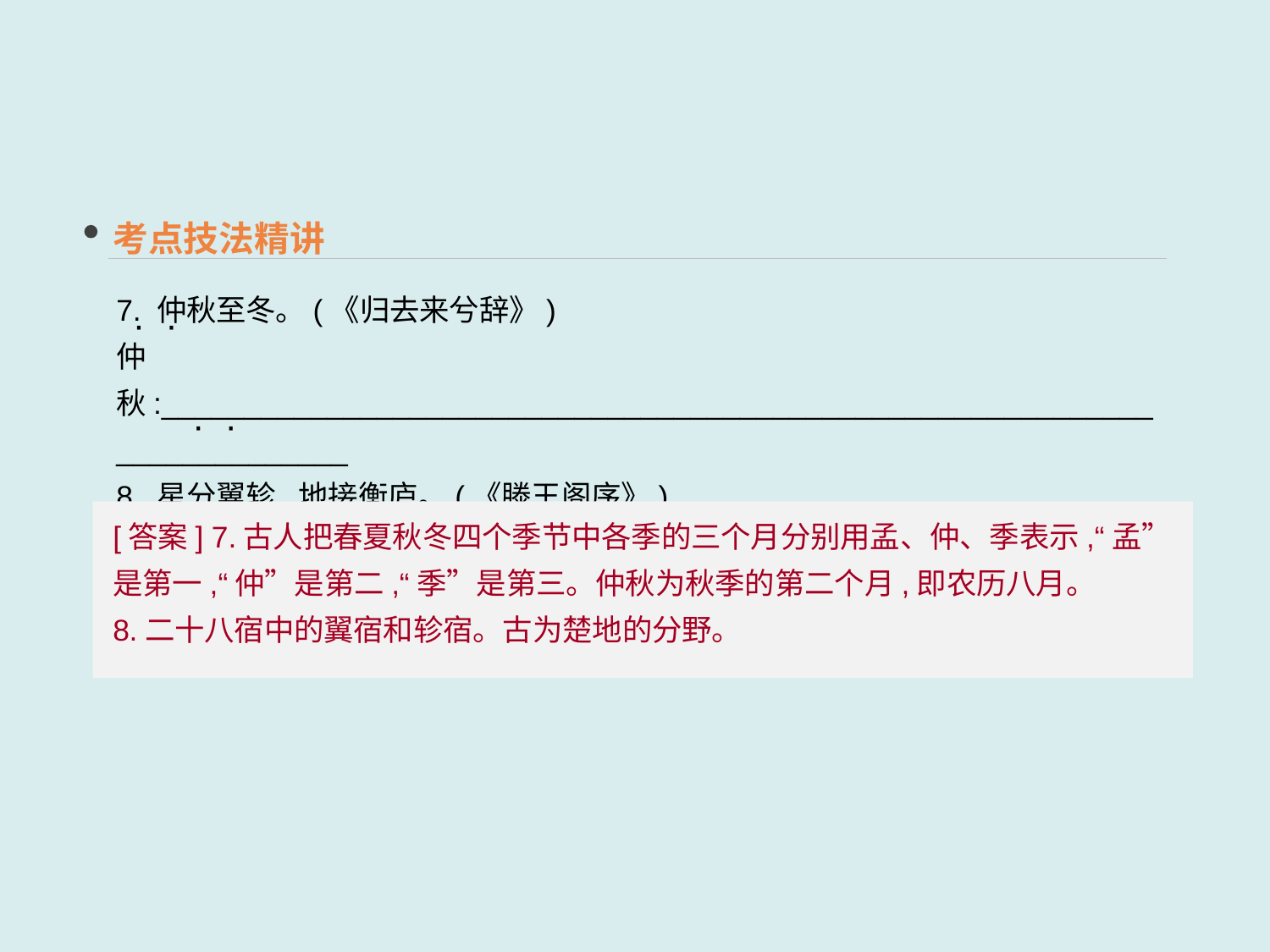

考点技法精讲

7. 仲秋至冬。(《归去来兮辞》)
仲秋:__________________________________________________________________________
8. 星分翼轸,地接衡庐。(《滕王阁序》)
翼轸:__________________________________________________________________________
 ·  ·
 ·  ·

[答案] 7.古人把春夏秋冬四个季节中各季的三个月分别用孟、仲、季表示,“孟”是第一,“仲”是第二,“季”是第三。仲秋为秋季的第二个月,即农历八月。
8.二十八宿中的翼宿和轸宿。古为楚地的分野。